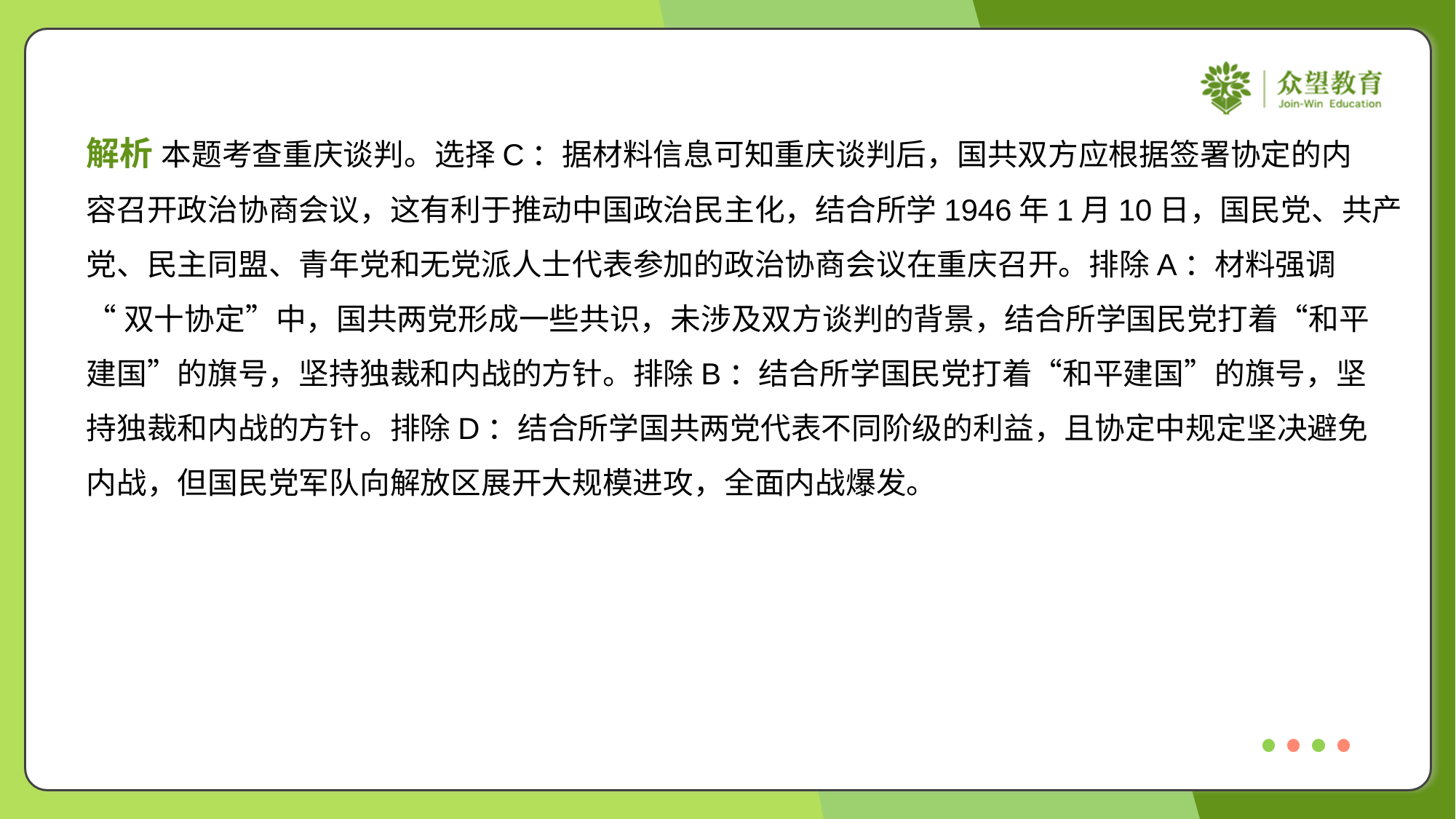

解析 本题考查重庆谈判。选择C：据材料信息可知重庆谈判后，国共双方应根据签署协定的内
容召开政治协商会议，这有利于推动中国政治民主化，结合所学1946年1月10日，国民党、共产
党、民主同盟、青年党和无党派人士代表参加的政治协商会议在重庆召开。排除A：材料强调
“双十协定”中，国共两党形成一些共识，未涉及双方谈判的背景，结合所学国民党打着“和平
建国”的旗号，坚持独裁和内战的方针。排除B：结合所学国民党打着“和平建国”的旗号，坚
持独裁和内战的方针。排除D：结合所学国共两党代表不同阶级的利益，且协定中规定坚决避免
内战，但国民党军队向解放区展开大规模进攻，全面内战爆发。